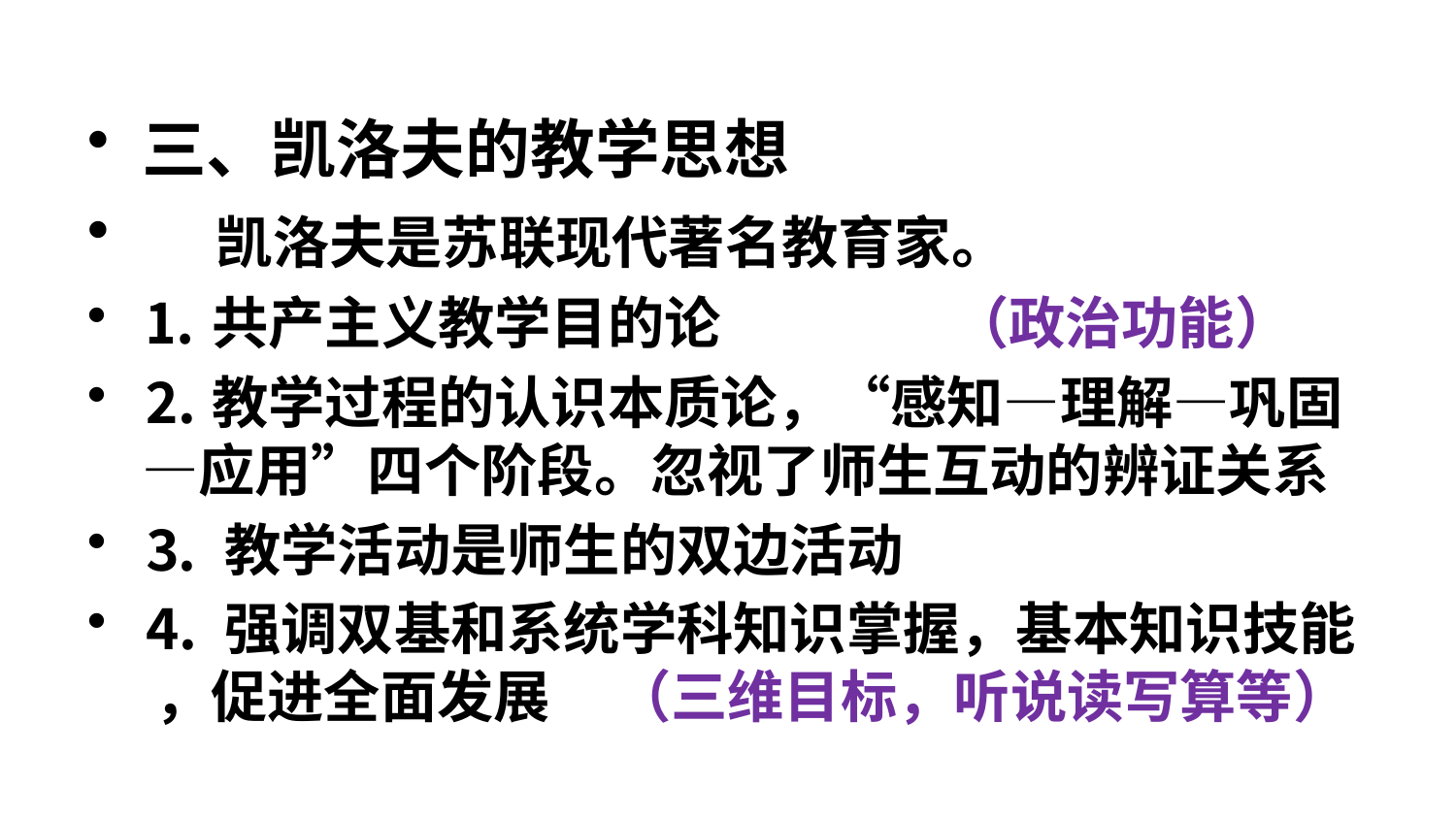

#
三、凯洛夫的教学思想
    凯洛夫是苏联现代著名教育家。
⒈共产主义教学目的论                  （政治功能）
⒉教学过程的认识本质论，“感知—理解—巩固—应用”四个阶段。忽视了师生互动的辨证关系
⒊ 教学活动是师生的双边活动
⒋ 强调双基和系统学科知识掌握，基本知识技能 ，促进全面发展     （三维目标，听说读写算等）